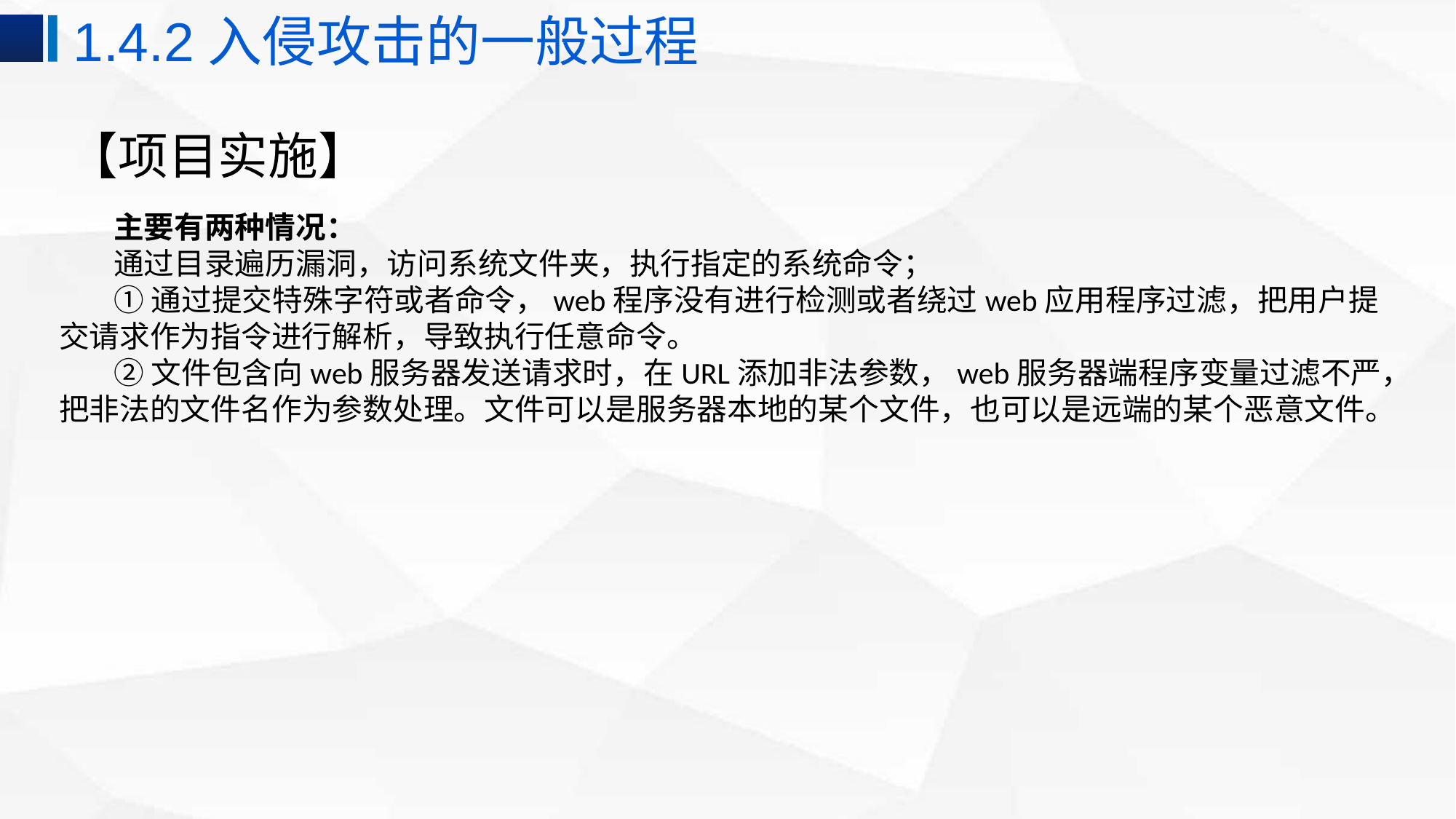

1.4.2入侵攻击的一般过程

# 【项目实施】
主要有两种情况：
通过目录遍历漏洞，访问系统文件夹，执行指定的系统命令；
①通过提交特殊字符或者命令，web程序没有进行检测或者绕过web应用程序过滤，把用户提交请求作为指令进行解析，导致执行任意命令。
②文件包含向web服务器发送请求时，在URL添加非法参数，web服务器端程序变量过滤不严，把非法的文件名作为参数处理。文件可以是服务器本地的某个文件，也可以是远端的某个恶意文件。